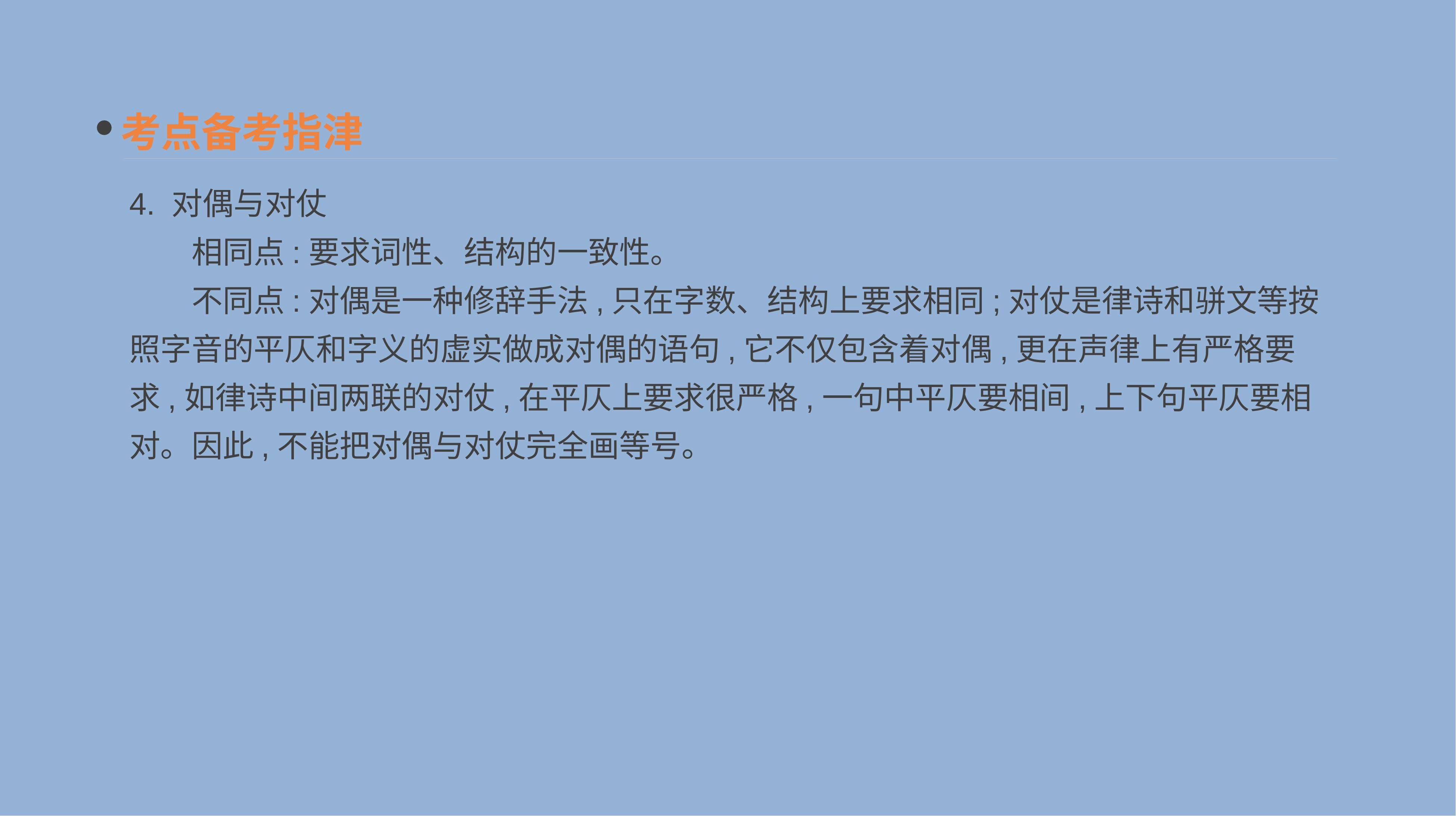

考点备考指津

4. 对偶与对仗
　　相同点:要求词性、结构的一致性。
　　不同点:对偶是一种修辞手法,只在字数、结构上要求相同;对仗是律诗和骈文等按照字音的平仄和字义的虚实做成对偶的语句,它不仅包含着对偶,更在声律上有严格要求,如律诗中间两联的对仗,在平仄上要求很严格,一句中平仄要相间,上下句平仄要相对。因此,不能把对偶与对仗完全画等号。